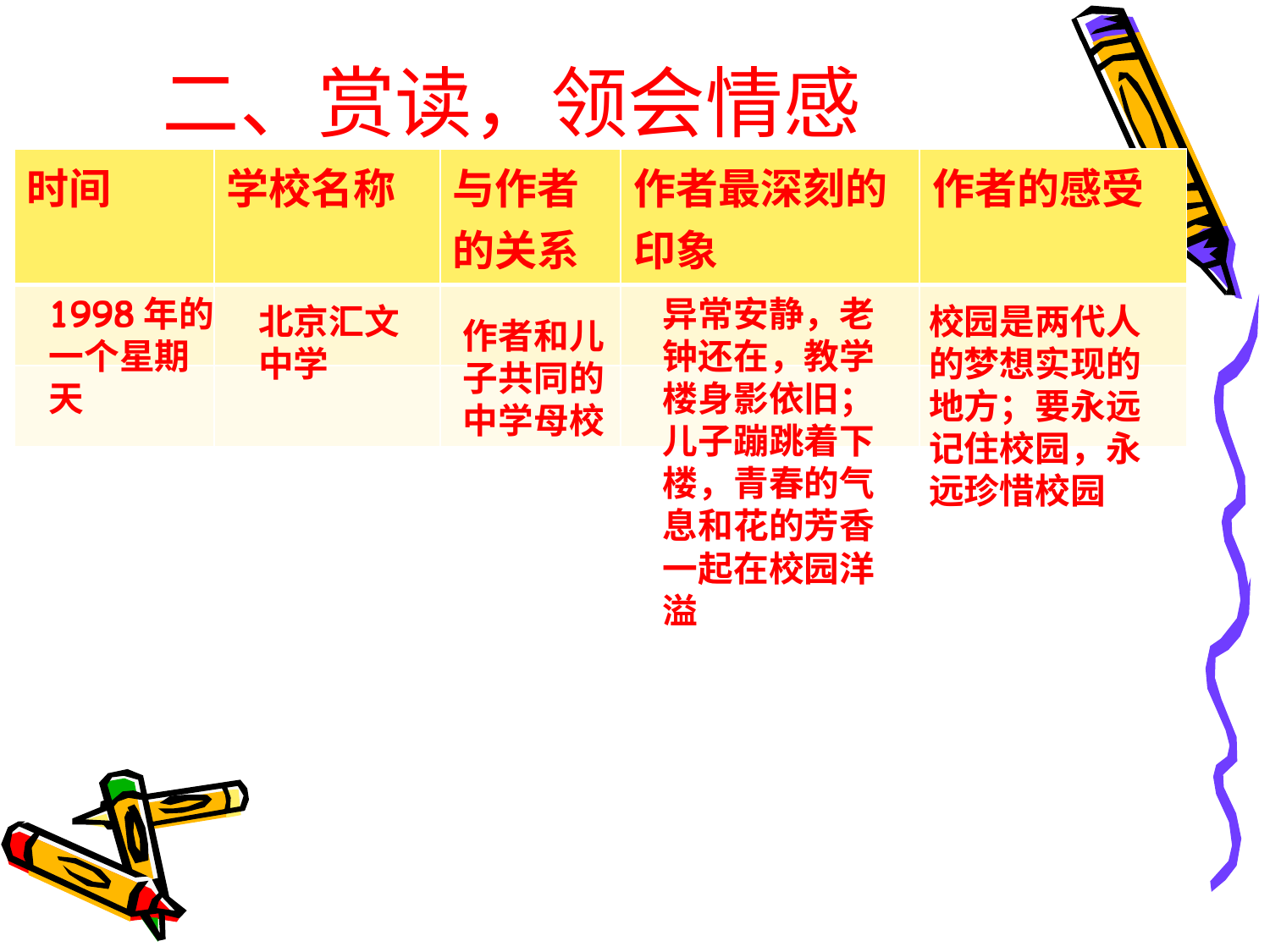

# 二、赏读，领会情感
| 时间 | 学校名称 | 与作者的关系 | 作者最深刻的印象 | 作者的感受 |
| --- | --- | --- | --- | --- |
|  |  |  |  |  |
|  |  |  |  |  |

1998年的一个星期天

异常安静，老钟还在，教学楼身影依旧；儿子蹦跳着下楼，青春的气息和花的芳香一起在校园洋溢

北京汇文中学

校园是两代人的梦想实现的地方；要永远记住校园，永远珍惜校园

作者和儿子共同的中学母校